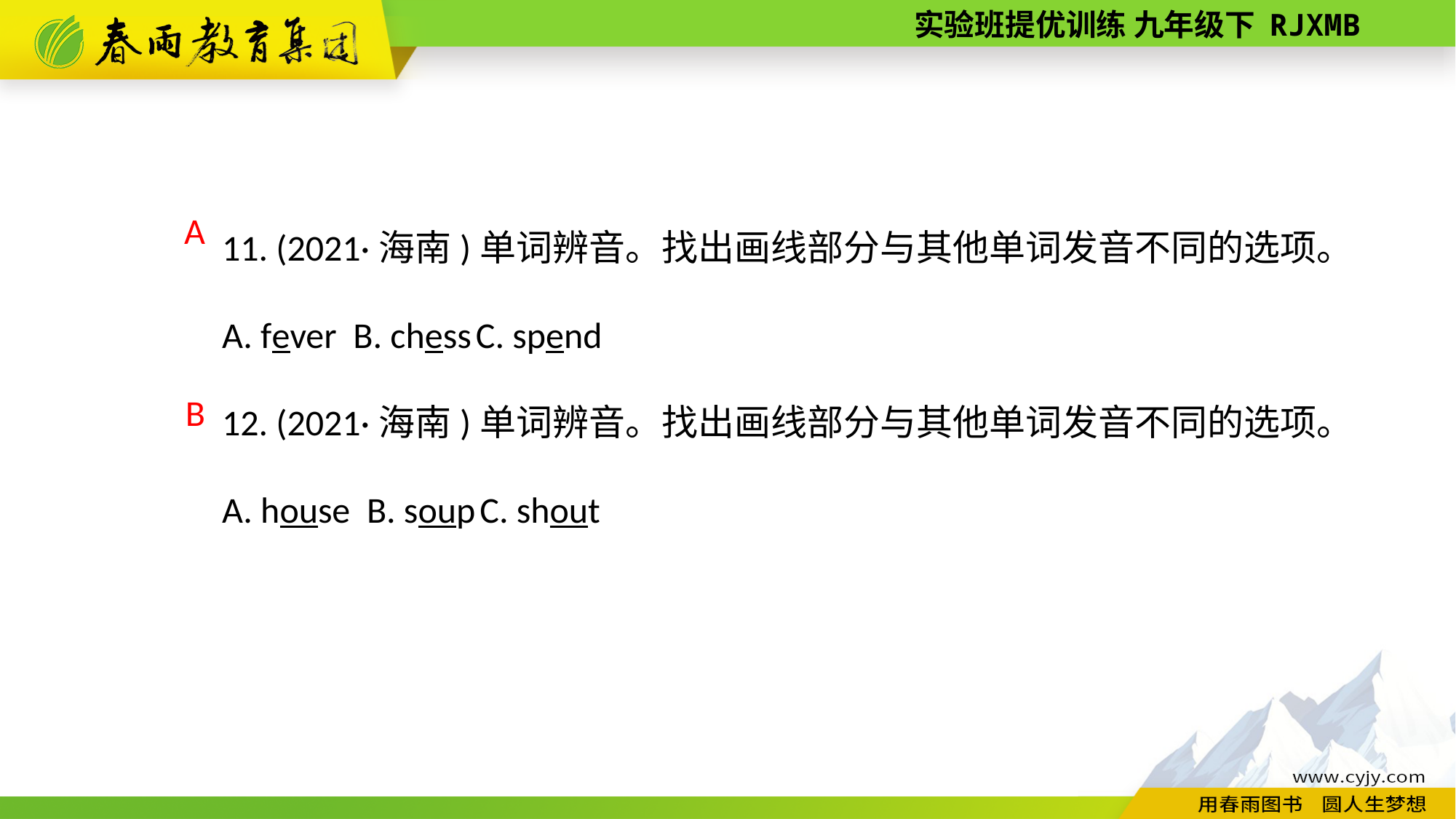

11. (2021·海南)单词辨音。找出画线部分与其他单词发音不同的选项。
A. fever  B. chess C. spend
12. (2021·海南)单词辨音。找出画线部分与其他单词发音不同的选项。
A. house  B. soup C. shout
A
B